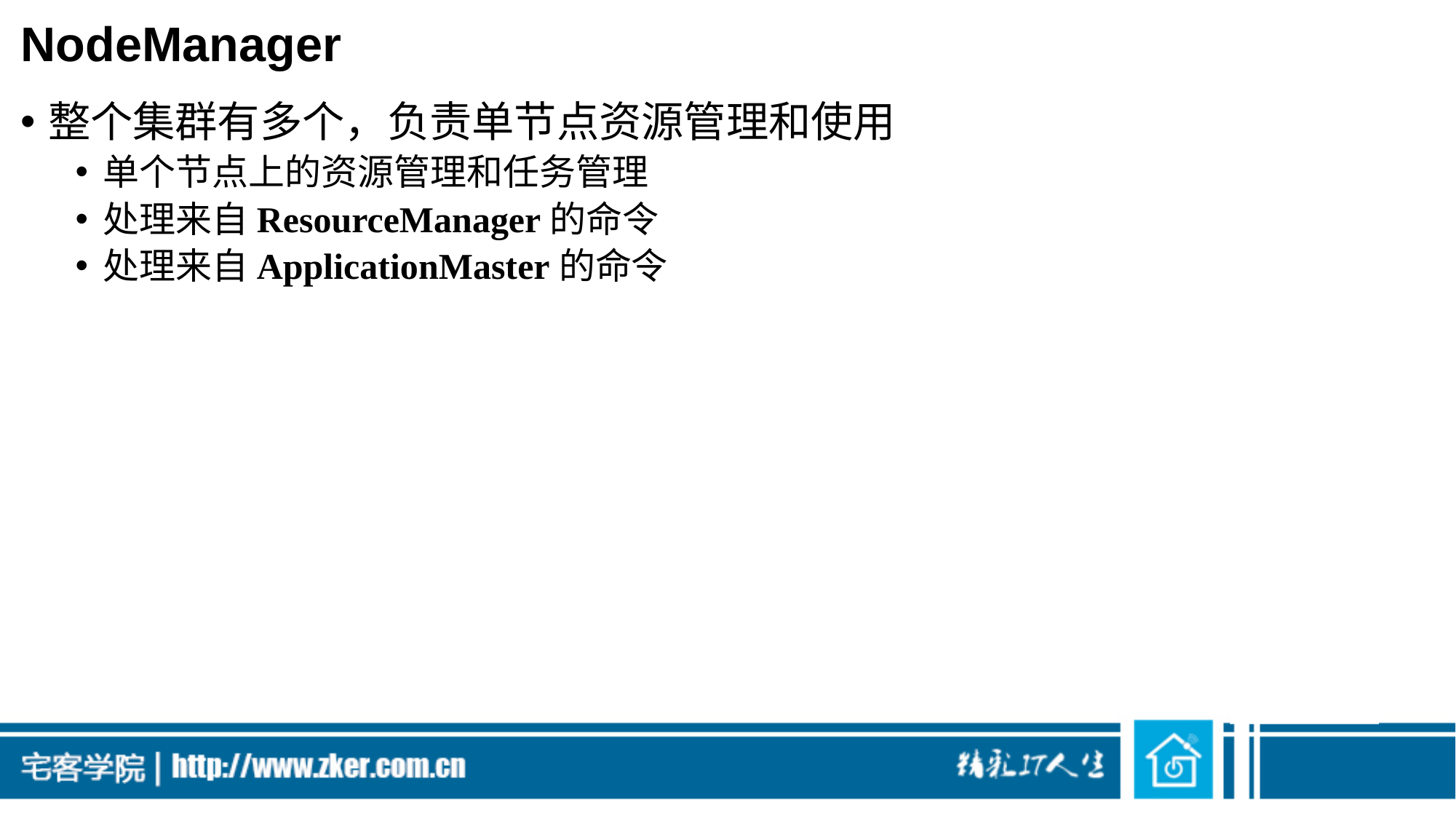

# NodeManager
整个集群有多个，负责单节点资源管理和使用
单个节点上的资源管理和任务管理
处理来自ResourceManager的命令
处理来自ApplicationMaster的命令